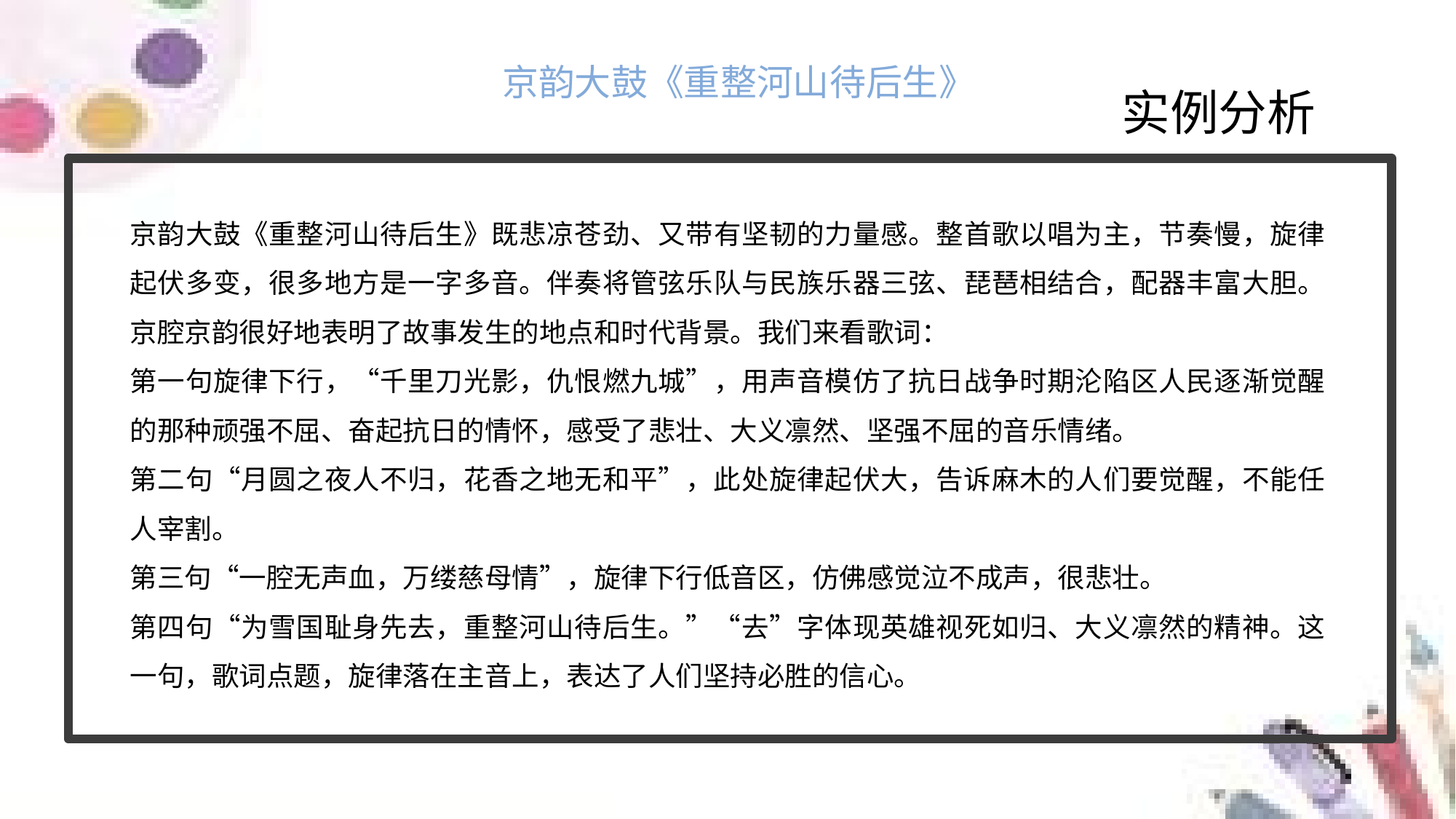

京韵大鼓《重整河山待后生》
实例分析

京韵大鼓《重整河山待后生》既悲凉苍劲、又带有坚韧的力量感。整首歌以唱为主，节奏慢，旋律起伏多变，很多地方是一字多音。伴奏将管弦乐队与民族乐器三弦、琵琶相结合，配器丰富大胆。京腔京韵很好地表明了故事发生的地点和时代背景。我们来看歌词：
第一句旋律下行，“千里刀光影，仇恨燃九城”，用声音模仿了抗日战争时期沦陷区人民逐渐觉醒的那种顽强不屈、奋起抗日的情怀，感受了悲壮、大义凛然、坚强不屈的音乐情绪。
第二句“月圆之夜人不归，花香之地无和平”，此处旋律起伏大，告诉麻木的人们要觉醒，不能任人宰割。
第三句“一腔无声血，万缕慈母情”，旋律下行低音区，仿佛感觉泣不成声，很悲壮。
第四句“为雪国耻身先去，重整河山待后生。”“去”字体现英雄视死如归、大义凛然的精神。这一句，歌词点题，旋律落在主音上，表达了人们坚持必胜的信心。